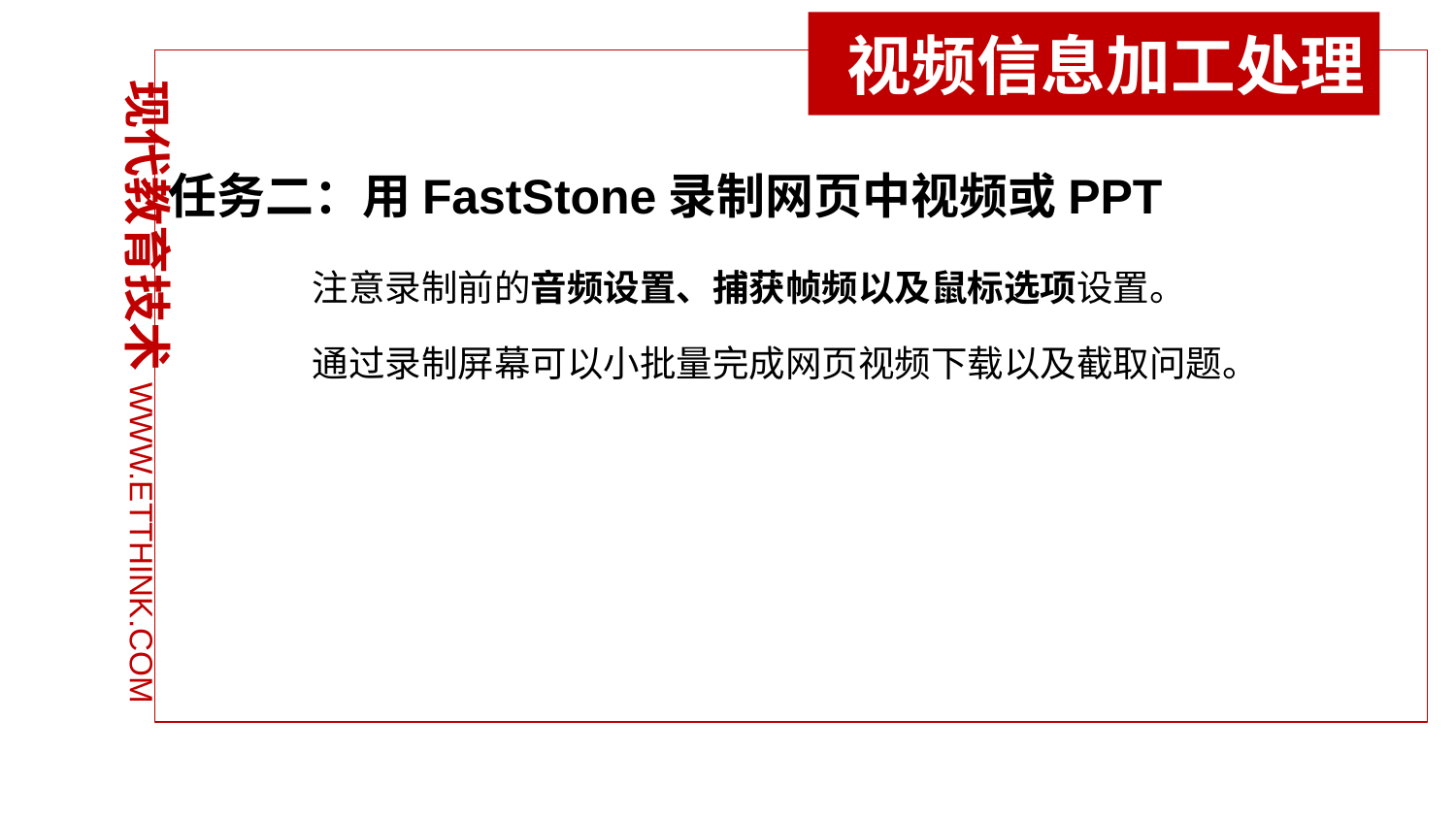

视频信息加工处理
任务二：用FastStone录制网页中视频或PPT
        注意录制前的音频设置、捕获帧频以及鼠标选项设置。
        通过录制屏幕可以小批量完成网页视频下载以及截取问题。